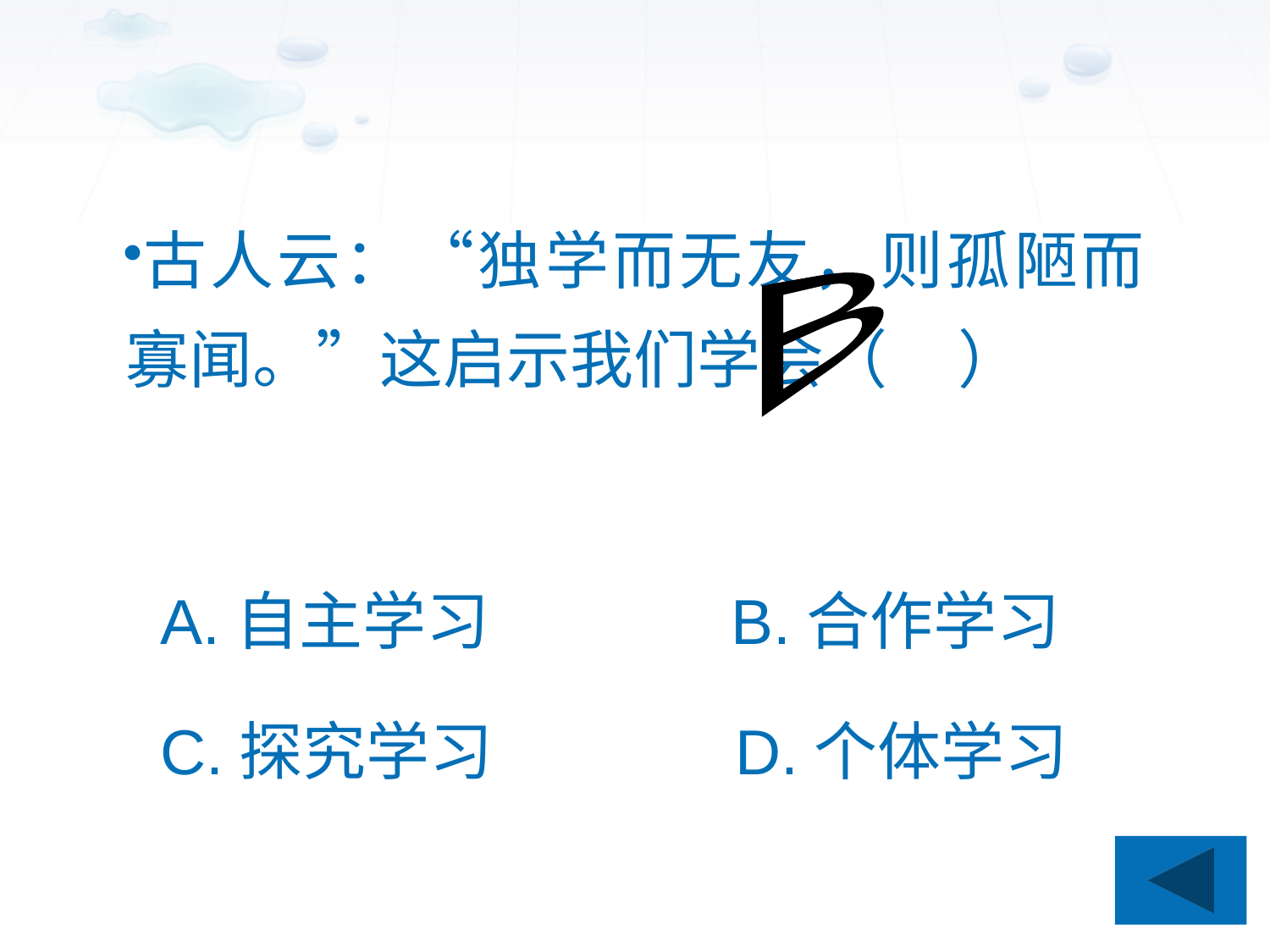

古人云：“独学而无友，则孤陋而寡闻。”这启示我们学会（     ）

  A.自主学习                B.合作学习
  C.探究学习                D.个体学习
B